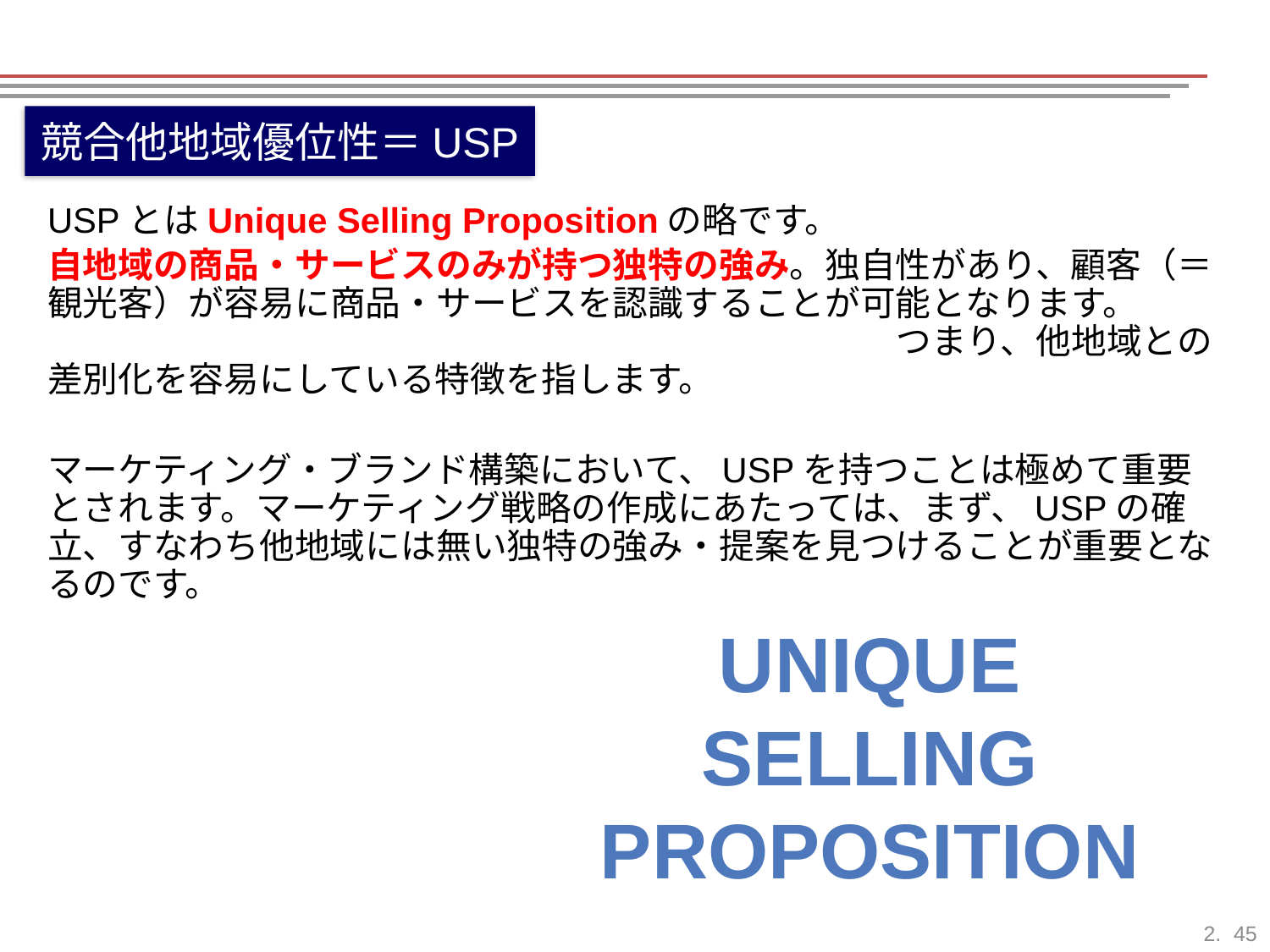

競合他地域優位性＝USP
USPとはUnique Selling Propositionの略です。
自地域の商品・サービスのみが持つ独特の強み。独自性があり、顧客（＝観光客）が容易に商品・サービスを認識することが可能となります。　　　　　　　　　　　　　　　　　　　　　　　　　　つまり、他地域との差別化を容易にしている特徴を指します。

マーケティング・ブランド構築において、USPを持つことは極めて重要とされます。マーケティング戦略の作成にあたっては、まず、USPの確立、すなわち他地域には無い独特の強み・提案を見つけることが重要となるのです。

Unique
SELLING
PROPOSITION
45